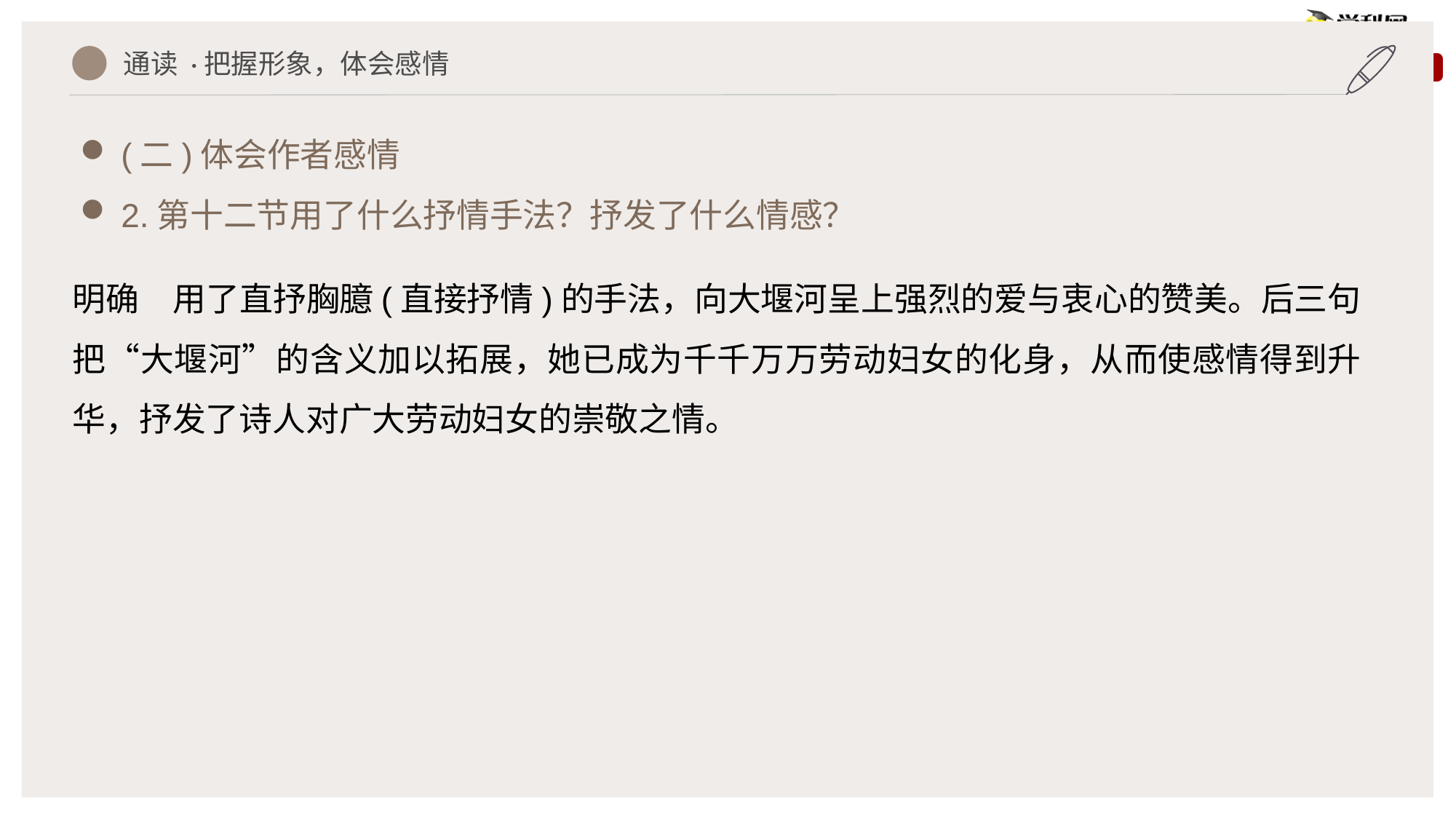

通读 ·把握形象，体会感情

(二)体会作者感情
2.第十二节用了什么抒情手法？抒发了什么情感？
明确　用了直抒胸臆(直接抒情)的手法，向大堰河呈上强烈的爱与衷心的赞美。后三句把“大堰河”的含义加以拓展，她已成为千千万万劳动妇女的化身，从而使感情得到升华，抒发了诗人对广大劳动妇女的崇敬之情。